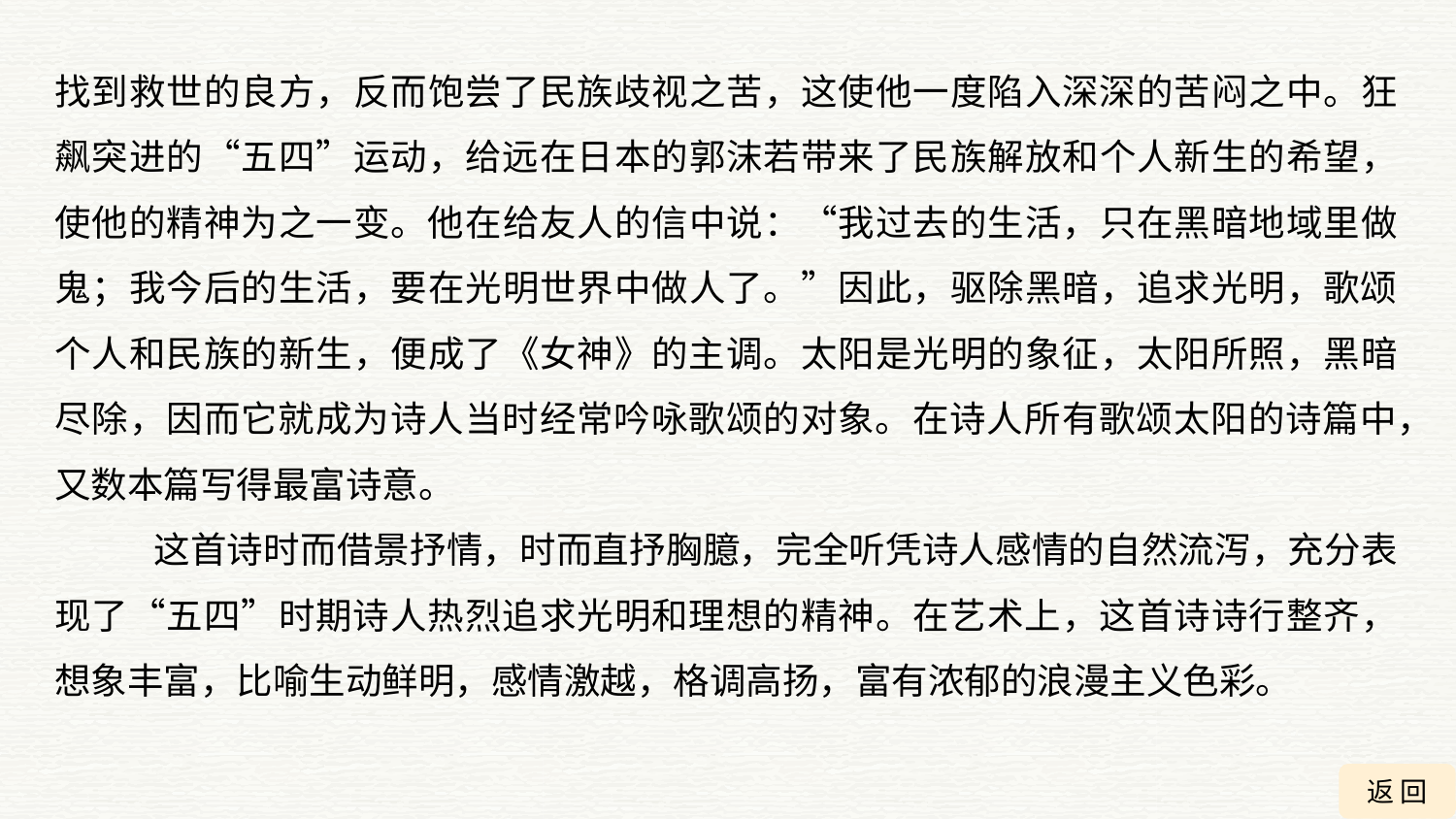

找到救世的良方，反而饱尝了民族歧视之苦，这使他一度陷入深深的苦闷之中。狂飙突进的“五四”运动，给远在日本的郭沫若带来了民族解放和个人新生的希望，使他的精神为之一变。他在给友人的信中说：“我过去的生活，只在黑暗地域里做鬼；我今后的生活，要在光明世界中做人了。”因此，驱除黑暗，追求光明，歌颂个人和民族的新生，便成了《女神》的主调。太阳是光明的象征，太阳所照，黑暗尽除，因而它就成为诗人当时经常吟咏歌颂的对象。在诗人所有歌颂太阳的诗篇中，又数本篇写得最富诗意。
这首诗时而借景抒情，时而直抒胸臆，完全听凭诗人感情的自然流泻，充分表现了“五四”时期诗人热烈追求光明和理想的精神。在艺术上，这首诗诗行整齐，想象丰富，比喻生动鲜明，感情激越，格调高扬，富有浓郁的浪漫主义色彩。
返 回